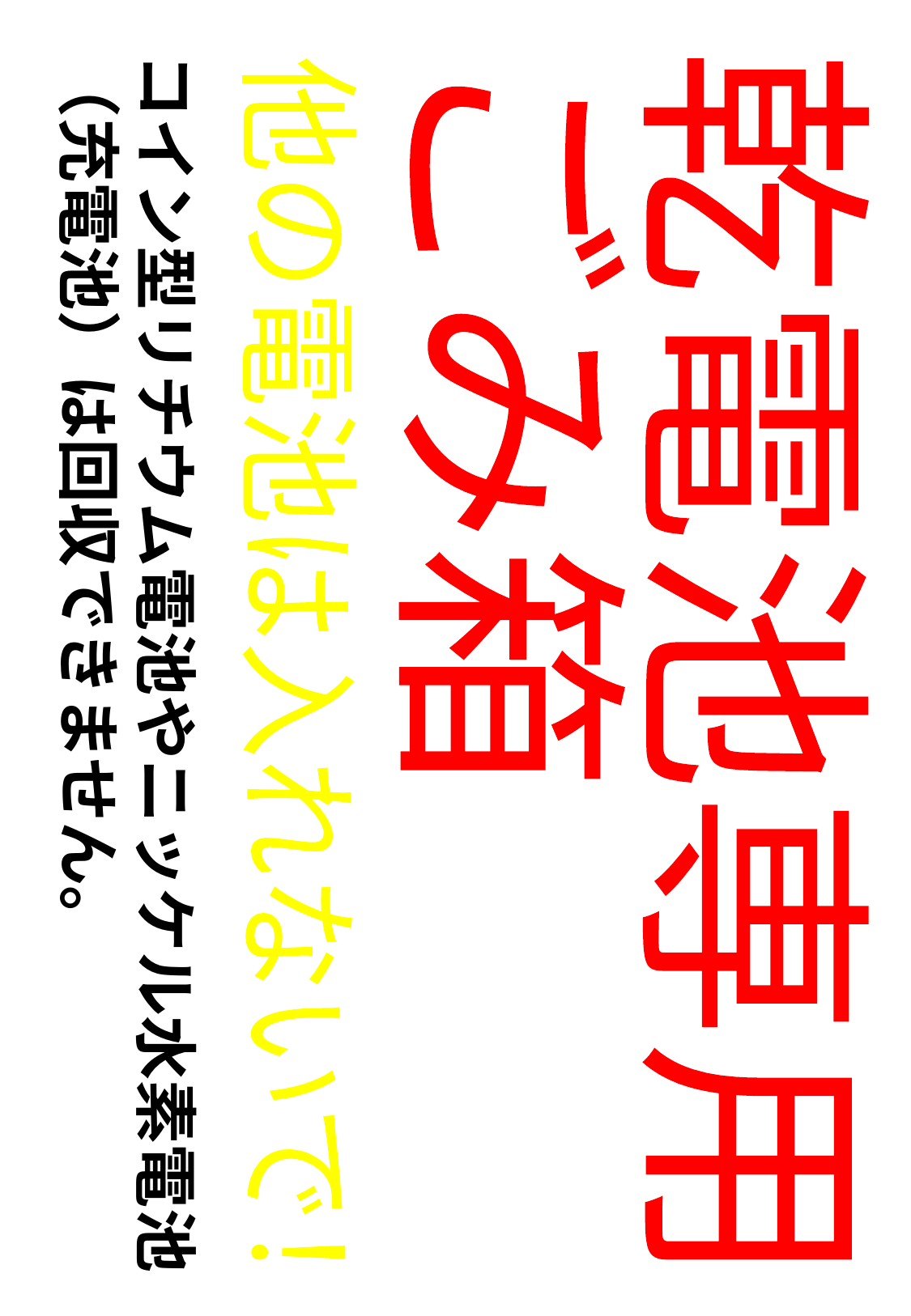

コイン型リチウム電池やニッケル水素電池
（充電池）は回収できません。
乾電池専用
ごみ箱
他の電池は入れないで！